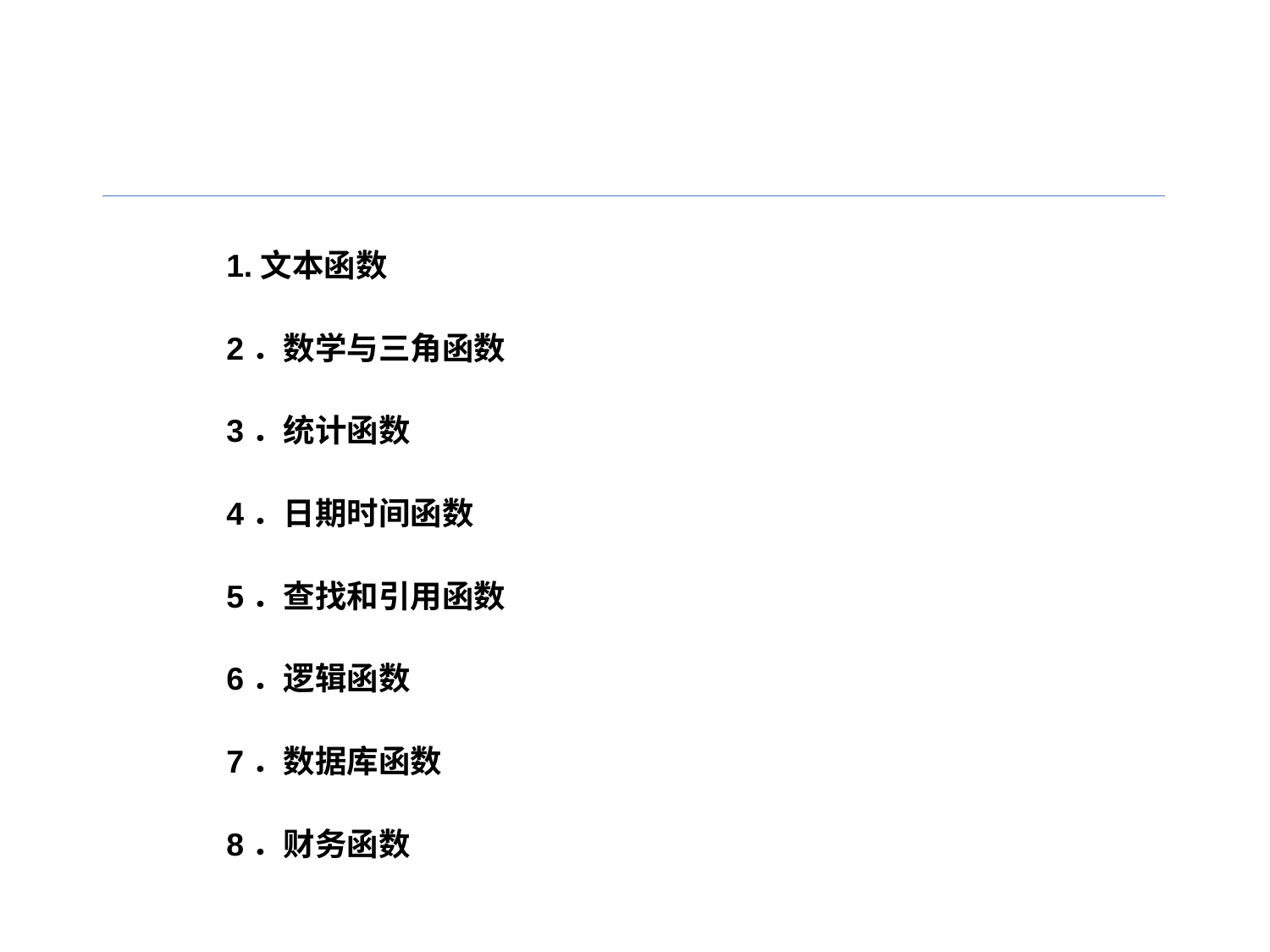

1.文本函数
2．数学与三角函数
3．统计函数
4．日期时间函数
5．查找和引用函数
6．逻辑函数
7．数据库函数
8．财务函数